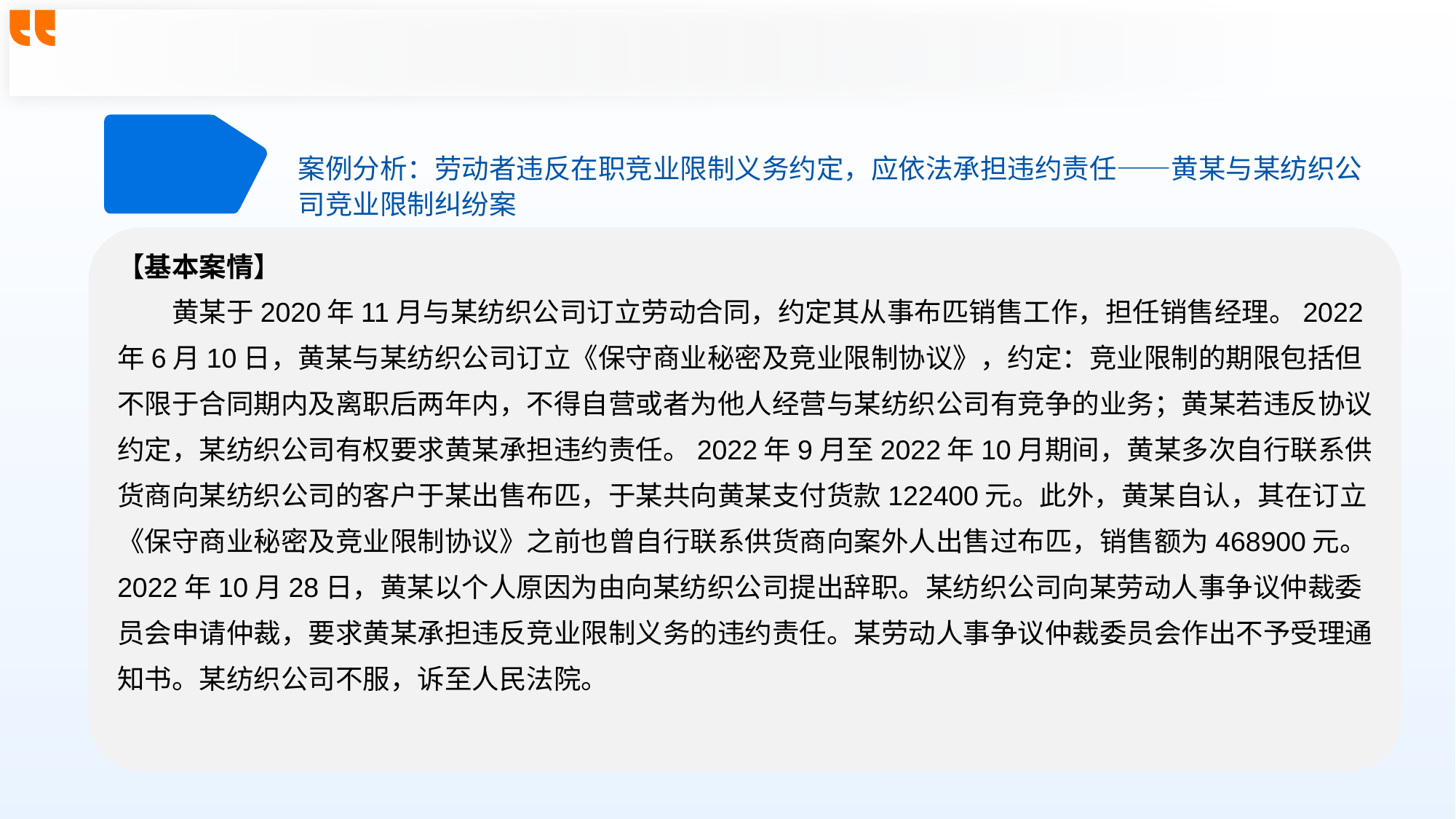

案例分析：劳动者违反在职竞业限制义务约定，应依法承担违约责任——黄某与某纺织公司竞业限制纠纷案

【基本案情】
　　黄某于2020年11月与某纺织公司订立劳动合同，约定其从事布匹销售工作，担任销售经理。2022年6月10日，黄某与某纺织公司订立《保守商业秘密及竞业限制协议》，约定：竞业限制的期限包括但不限于合同期内及离职后两年内，不得自营或者为他人经营与某纺织公司有竞争的业务；黄某若违反协议约定，某纺织公司有权要求黄某承担违约责任。2022年9月至2022年10月期间，黄某多次自行联系供货商向某纺织公司的客户于某出售布匹，于某共向黄某支付货款122400元。此外，黄某自认，其在订立《保守商业秘密及竞业限制协议》之前也曾自行联系供货商向案外人出售过布匹，销售额为468900元。2022年10月28日，黄某以个人原因为由向某纺织公司提出辞职。某纺织公司向某劳动人事争议仲裁委员会申请仲裁，要求黄某承担违反竞业限制义务的违约责任。某劳动人事争议仲裁委员会作出不予受理通知书。某纺织公司不服，诉至人民法院。